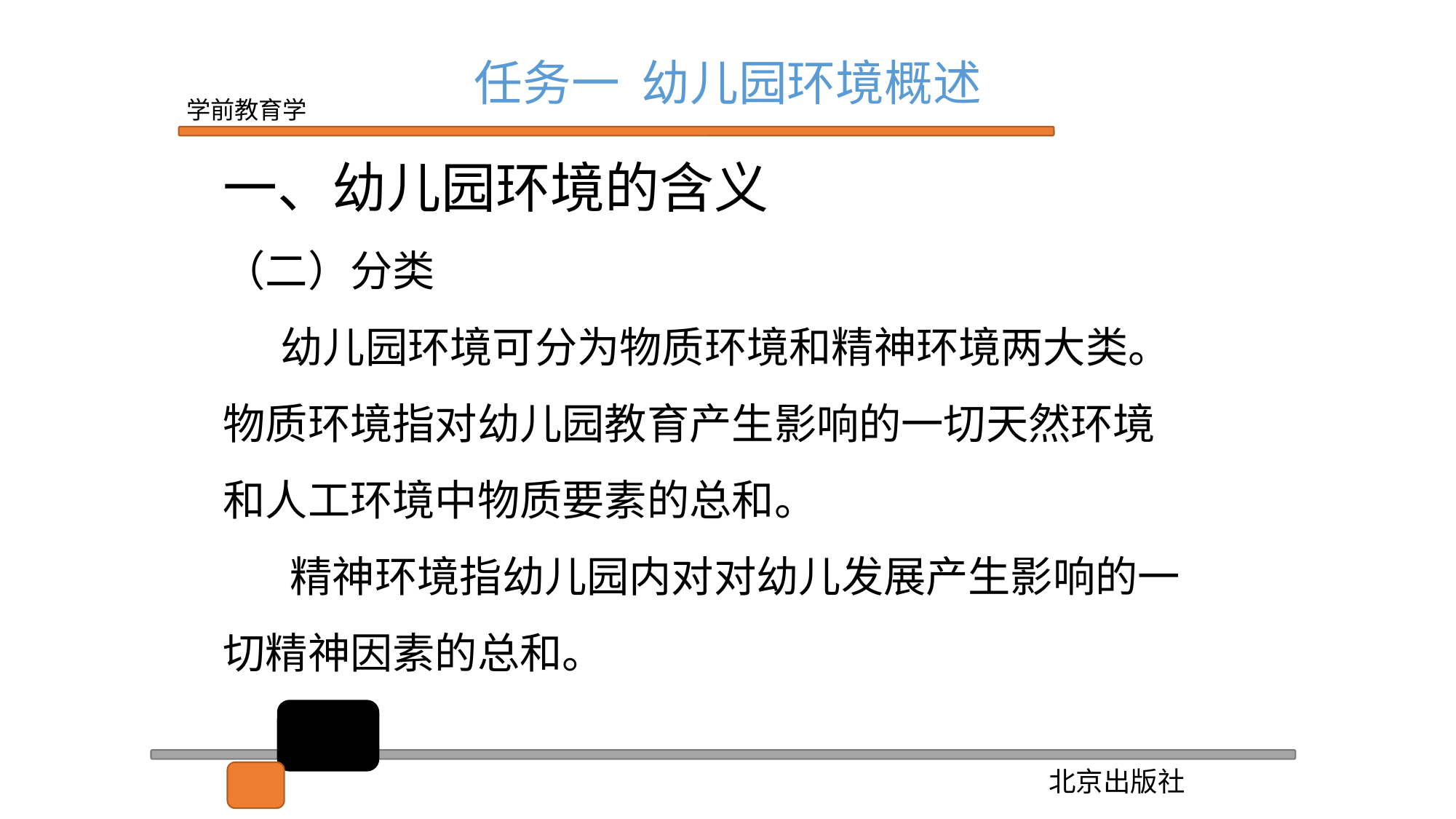

任务一  幼儿园环境概述
一、幼儿园环境的含义
（二）分类
     幼儿园环境可分为物质环境和精神环境两大类。
物质环境指对幼儿园教育产生影响的一切天然环境和人工环境中物质要素的总和。
      精神环境指幼儿园内对对幼儿发展产生影响的一切精神因素的总和。